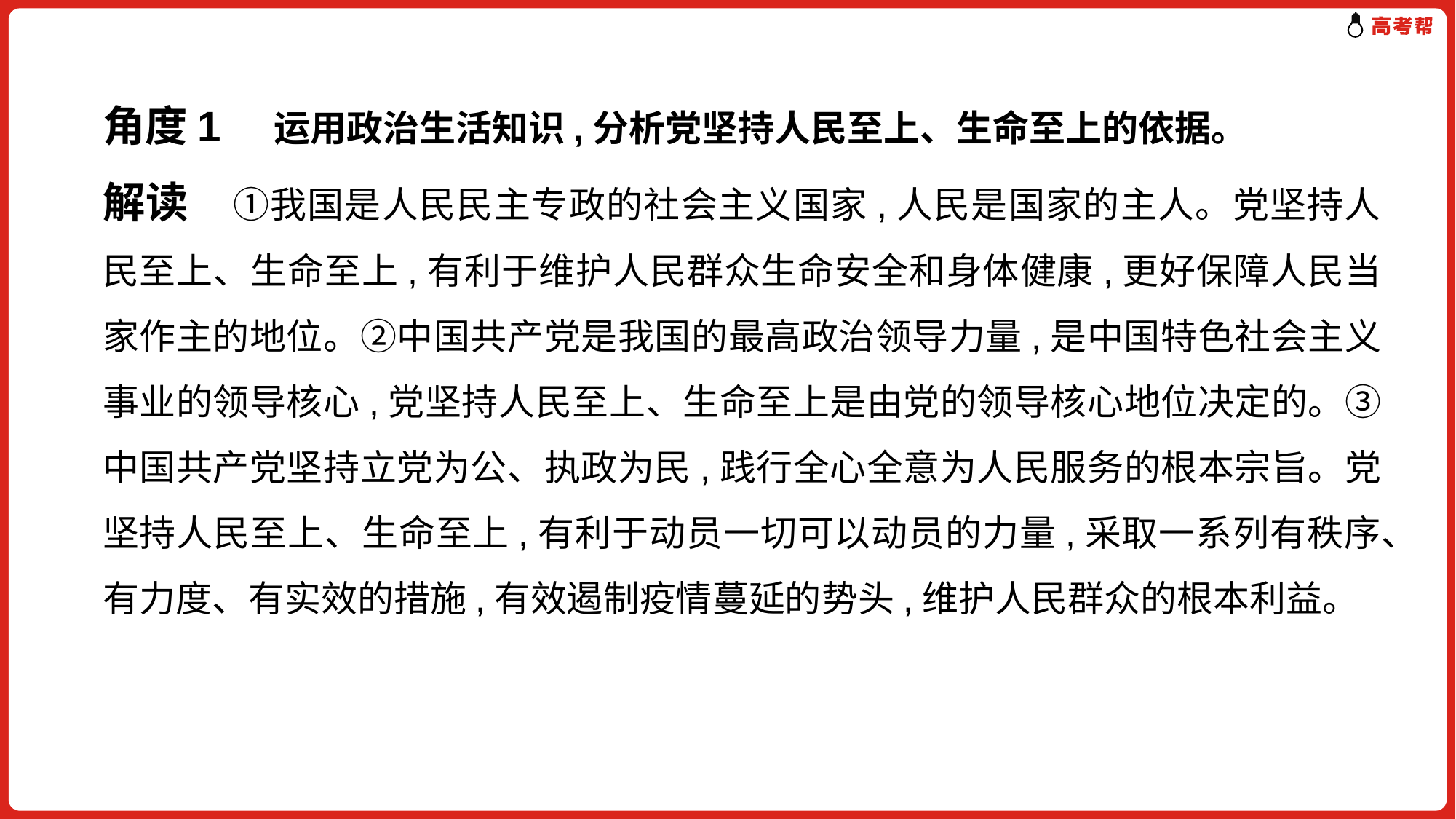

角度1　运用政治生活知识,分析党坚持人民至上、生命至上的依据。
解读　①我国是人民民主专政的社会主义国家,人民是国家的主人。党坚持人民至上、生命至上,有利于维护人民群众生命安全和身体健康,更好保障人民当家作主的地位。②中国共产党是我国的最高政治领导力量,是中国特色社会主义事业的领导核心,党坚持人民至上、生命至上是由党的领导核心地位决定的。③中国共产党坚持立党为公、执政为民,践行全心全意为人民服务的根本宗旨。党坚持人民至上、生命至上,有利于动员一切可以动员的力量,采取一系列有秩序、有力度、有实效的措施,有效遏制疫情蔓延的势头,维护人民群众的根本利益。